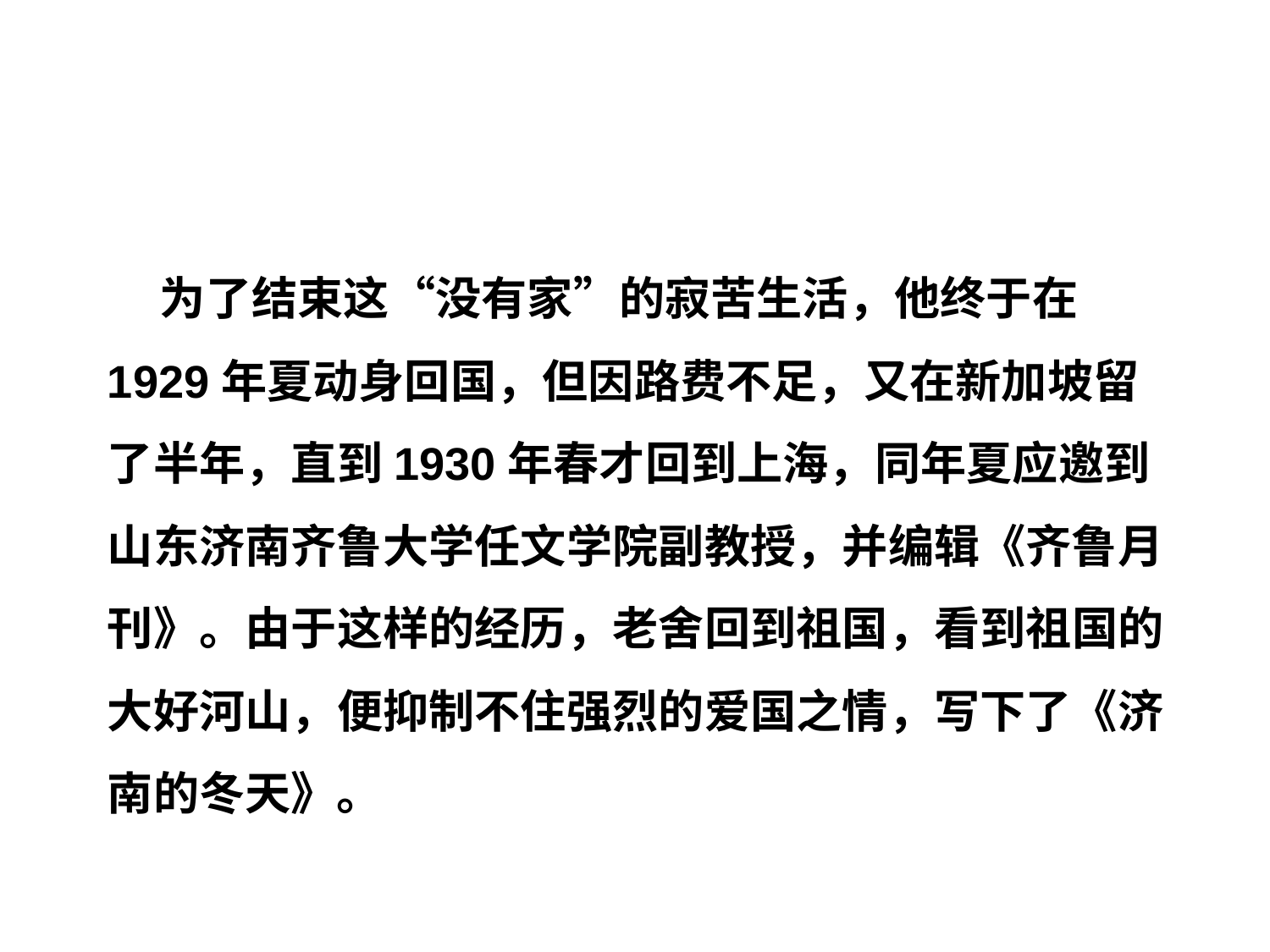

为了结束这“没有家”的寂苦生活，他终于在1929年夏动身回国，但因路费不足，又在新加坡留了半年，直到1930年春才回到上海，同年夏应邀到山东济南齐鲁大学任文学院副教授，并编辑《齐鲁月刊》。由于这样的经历，老舍回到祖国，看到祖国的大好河山，便抑制不住强烈的爱国之情，写下了《济南的冬天》。